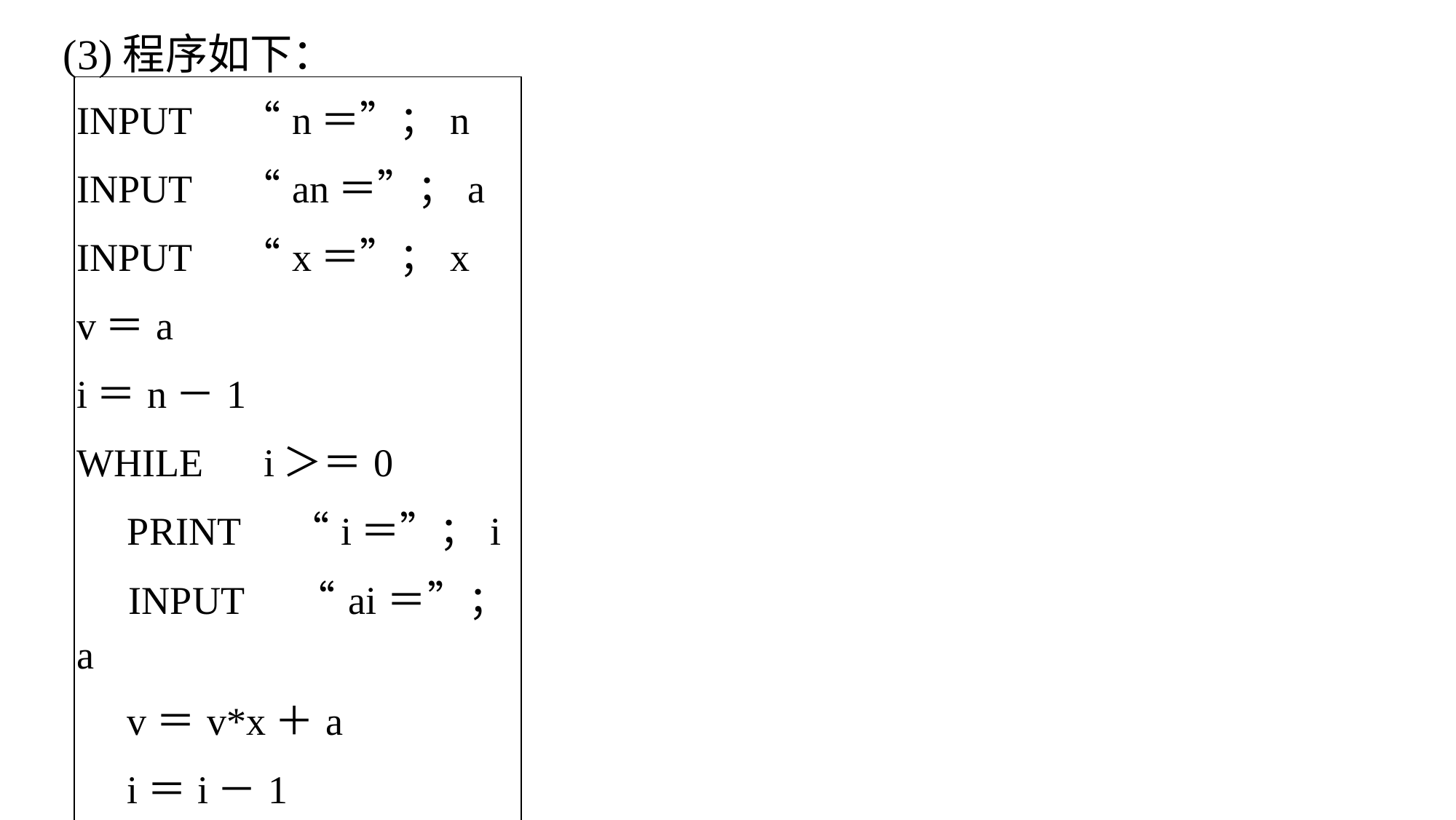

(3)程序如下：
| INPUT　“n＝”；n INPUT　“an＝”；a INPUT　“x＝”；x v＝a i＝n－1 WHILE　i＞＝0 　PRINT　“i＝”；i 　INPUT　“ai＝”；a 　v＝v\*x＋a 　i＝i－1 WEND PRINT　v END |
| --- |